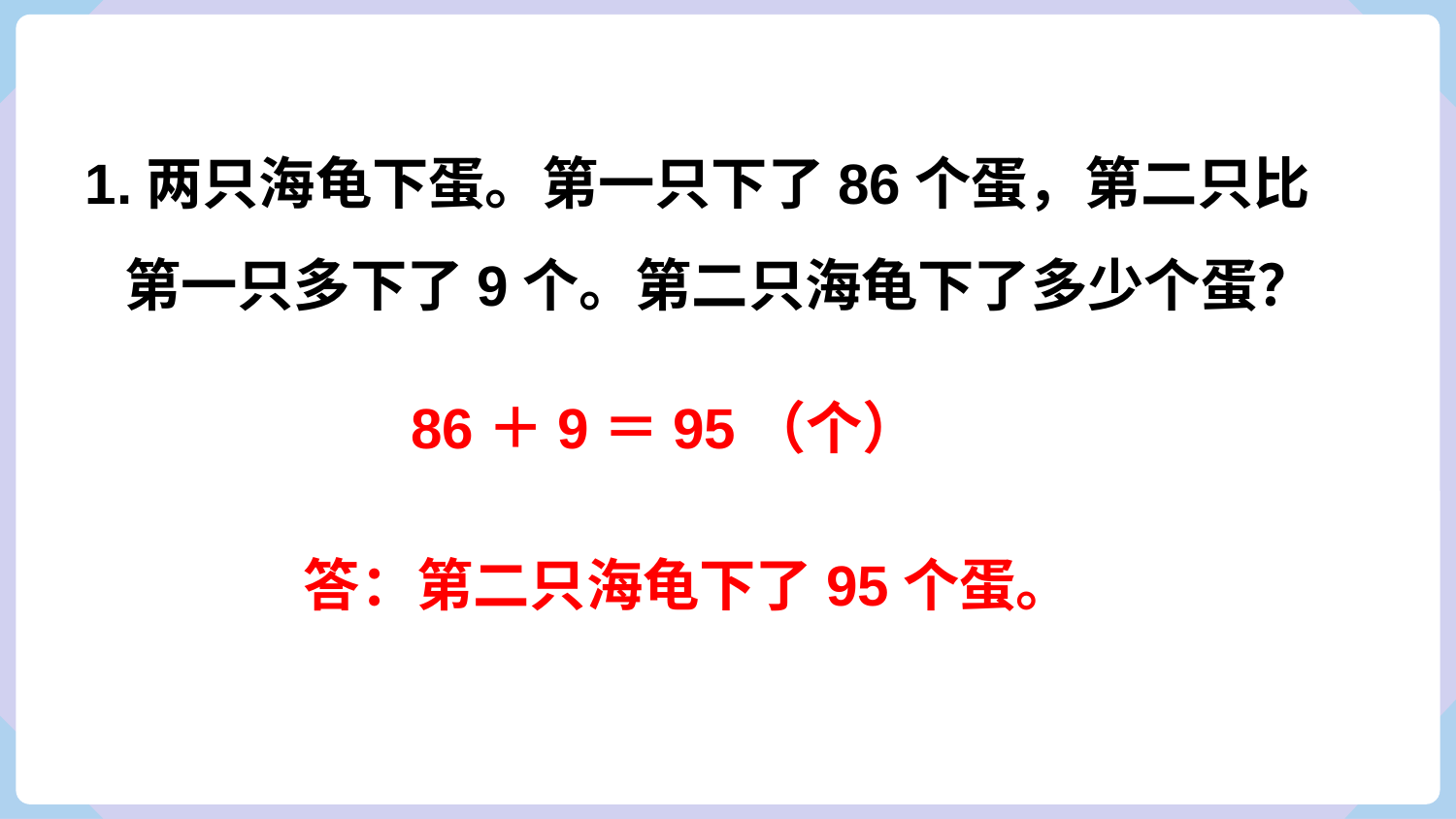

1.两只海龟下蛋。第一只下了86个蛋，第二只比
  第一只多下了9个。第二只海龟下了多少个蛋？
86＋9＝95（个）
答：第二只海龟下了95个蛋。